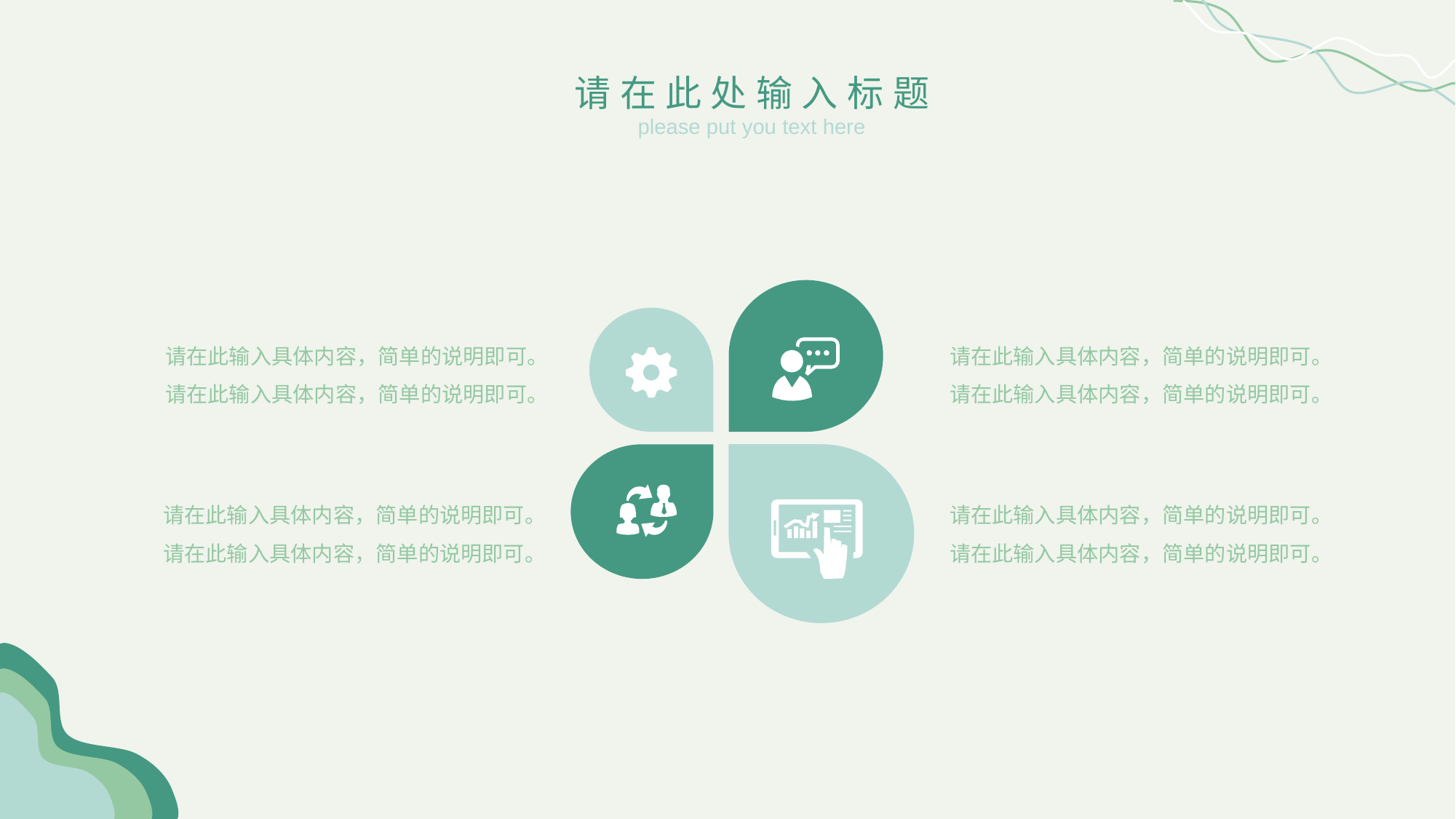

请在此处输入标题
please put you text here

请在此输入具体内容，简单的说明即可。请在此输入具体内容，简单的说明即可。
请在此输入具体内容，简单的说明即可。请在此输入具体内容，简单的说明即可。

请在此输入具体内容，简单的说明即可。请在此输入具体内容，简单的说明即可。
请在此输入具体内容，简单的说明即可。请在此输入具体内容，简单的说明即可。